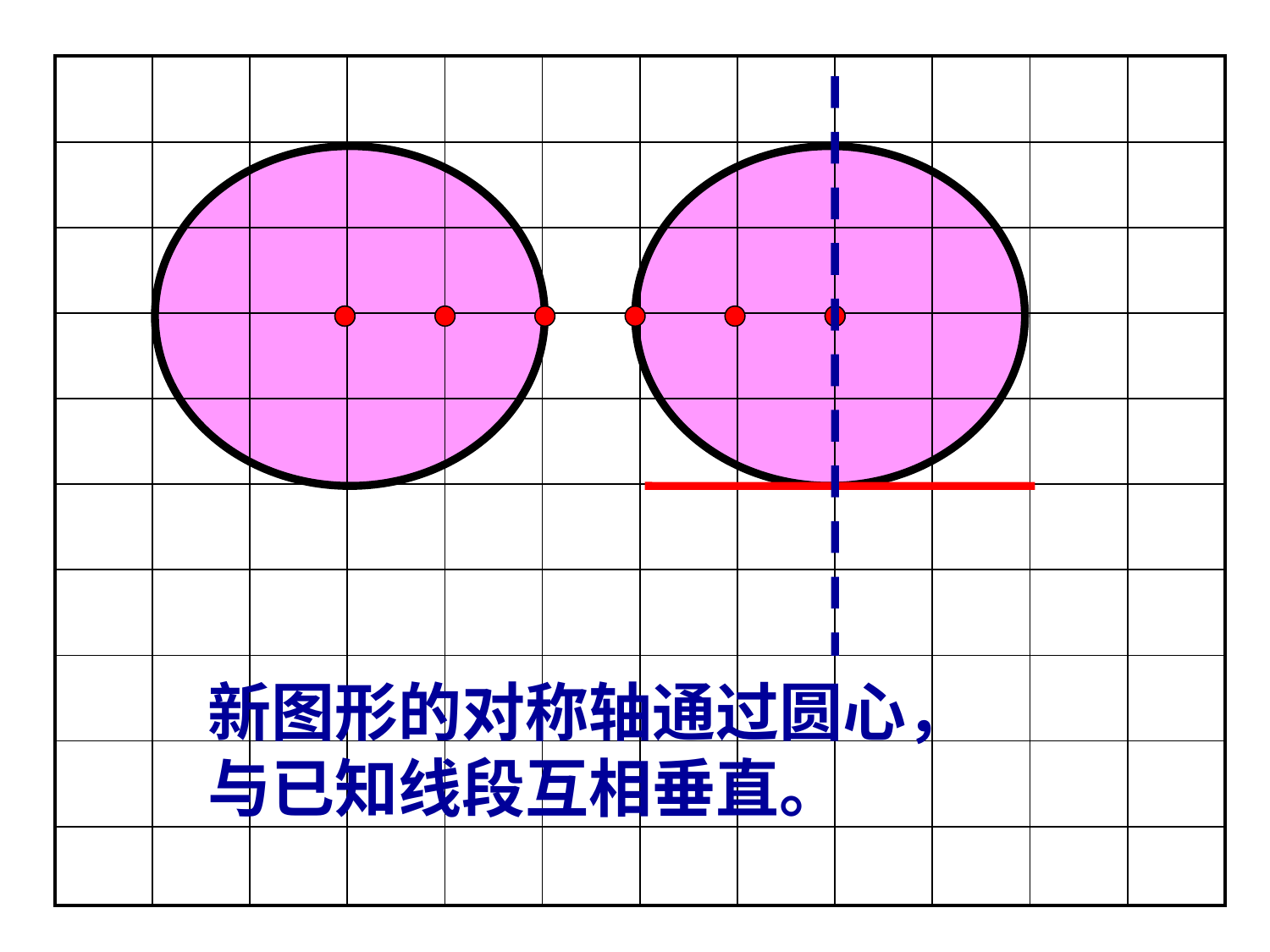

|  |  |  |  |  |  |  |  |  |  |  |  |
| --- | --- | --- | --- | --- | --- | --- | --- | --- | --- | --- | --- |
|  |  |  |  |  |  |  |  |  |  |  |  |
|  |  |  |  |  |  |  |  |  |  |  |  |
|  |  |  |  |  |  |  |  |  |  |  |  |
|  |  |  |  |  |  |  |  |  |  |  |  |
|  |  |  |  |  |  |  |  |  |  |  |  |
|  |  |  |  |  |  |  |  |  |  |  |  |
|  |  |  |  |  |  |  |  |  |  |  |  |
|  |  |  |  |  |  |  |  |  |  |  |  |
|  |  |  |  |  |  |  |  |  |  |  |  |

新图形的对称轴通过圆心，与已知线段互相垂直。